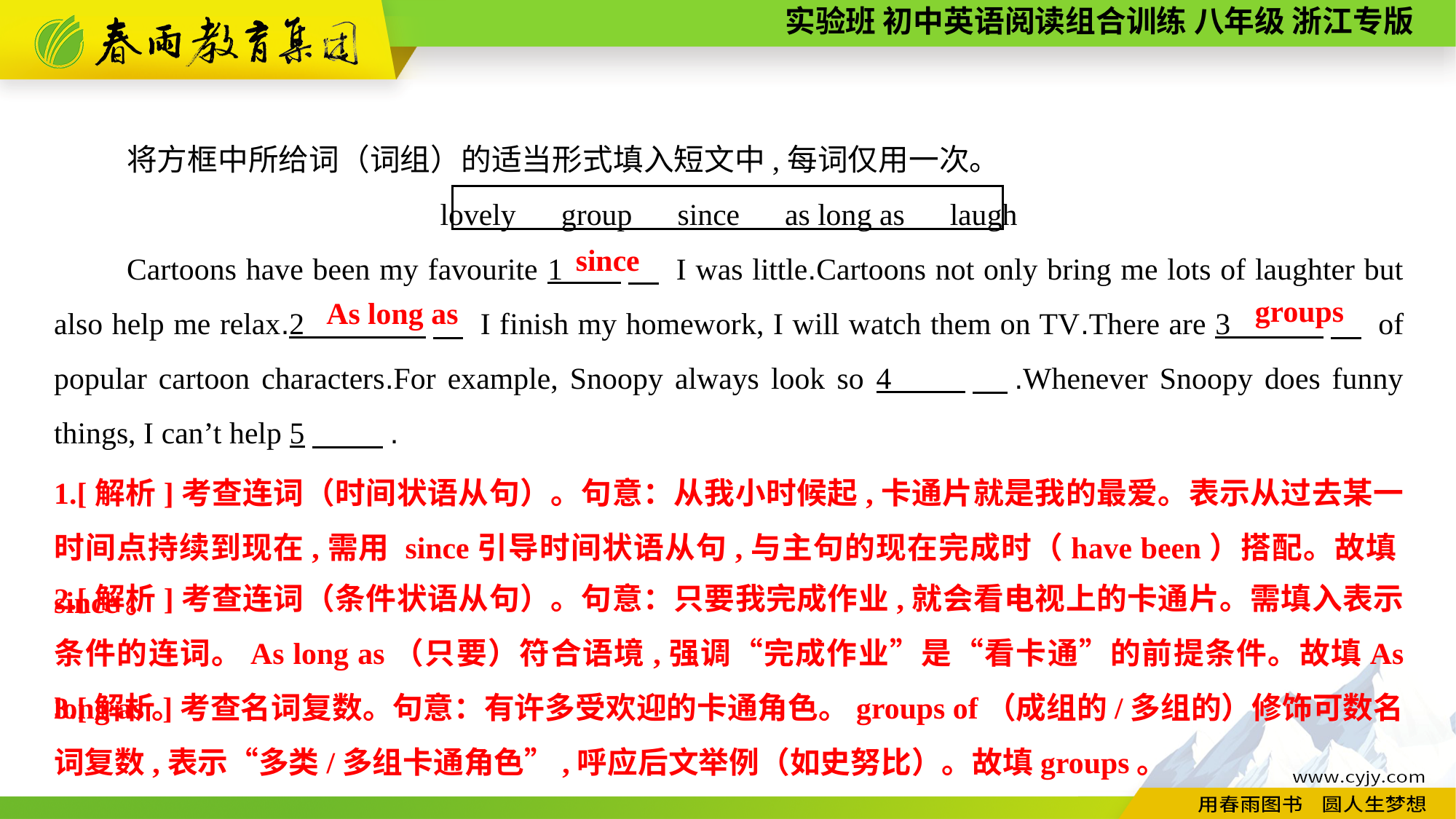

将方框中所给词（词组）的适当形式填入短文中,每词仅用一次。
lovely　group　since　as long as　laugh
Cartoons have been my favourite 1      　 I was little.Cartoons not only bring me lots of laughter but also help me relax.2             　 I finish my homework, I will watch them on TV.There are 3          　 of popular cartoon characters.For example, Snoopy always look so 4      　.Whenever Snoopy does funny things, I can’t help 5　      .

since
groups
As long as
1.[解析]考查连词（时间状语从句）。句意：从我小时候起,卡通片就是我的最爱。表示从过去某一时间点持续到现在,需用 since引导时间状语从句,与主句的现在完成时（have been）搭配。故填since。
2.[解析]考查连词（条件状语从句）。句意：只要我完成作业,就会看电视上的卡通片。需填入表示条件的连词。As long as（只要）符合语境,强调“完成作业”是“看卡通”的前提条件。故填As long as。
3.[解析]考查名词复数。句意：有许多受欢迎的卡通角色。groups of（成组的/多组的）修饰可数名词复数,表示“多类/多组卡通角色”,呼应后文举例（如史努比）。故填groups。